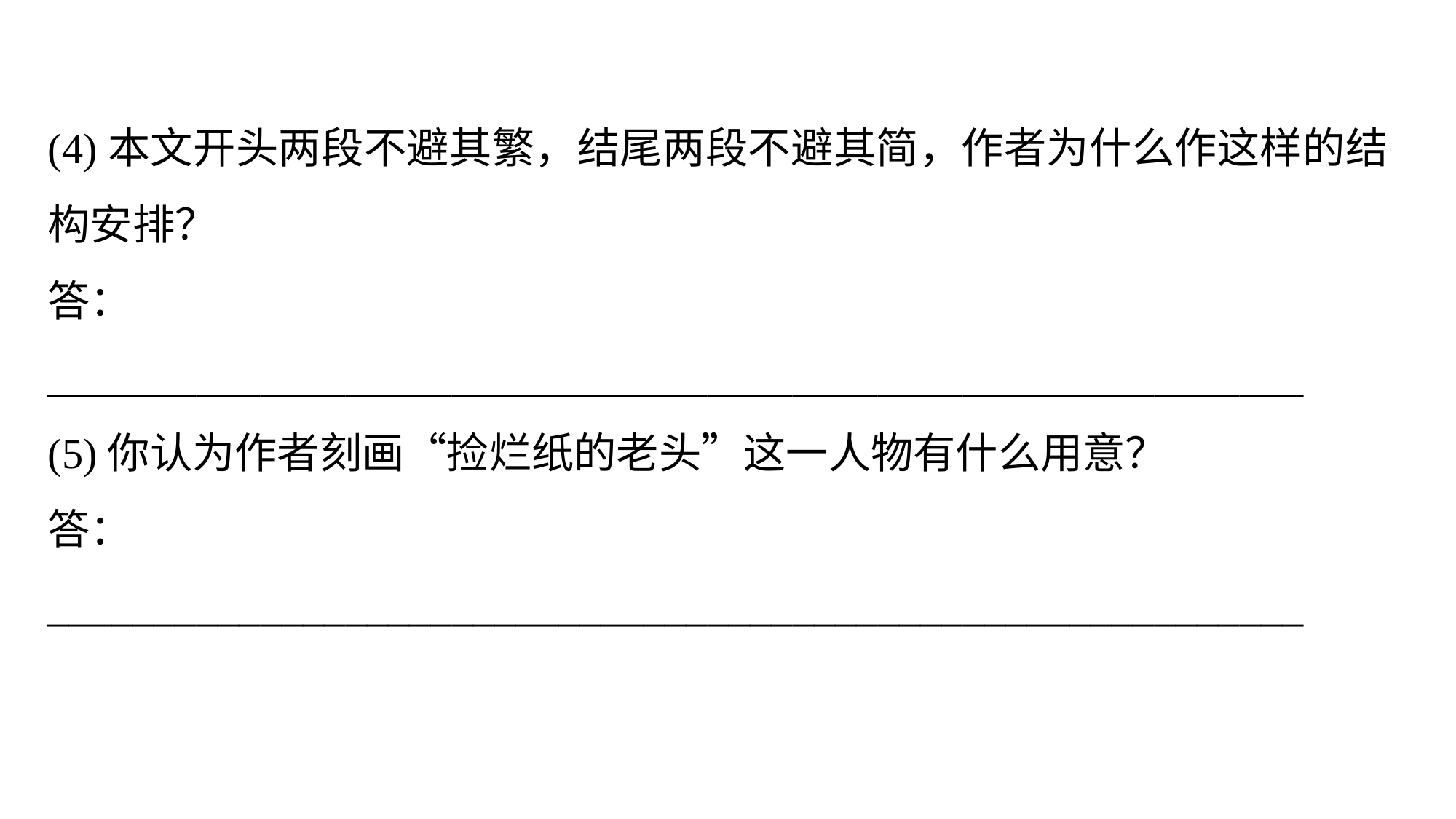

(4)本文开头两段不避其繁，结尾两段不避其简，作者为什么作这样的结构安排？
答：___________________________________________________________
(5)你认为作者刻画“捡烂纸的老头”这一人物有什么用意？
答：___________________________________________________________